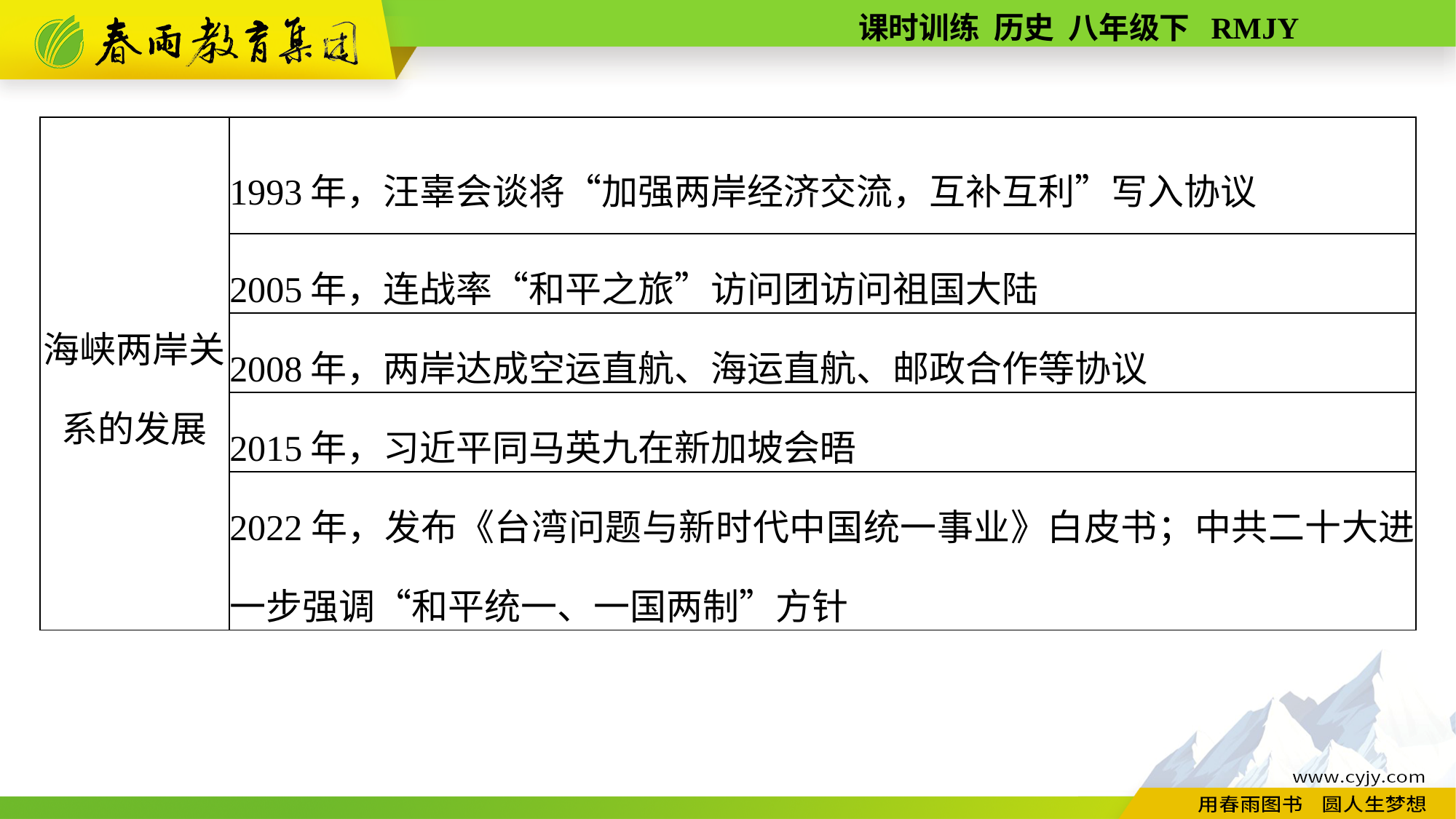

| 海峡两岸关系的发展 | 1993年，汪辜会谈将“加强两岸经济交流，互补互利”写入协议 |
| --- | --- |
|  | 2005年，连战率“和平之旅”访问团访问祖国大陆 |
|  | 2008年，两岸达成空运直航、海运直航、邮政合作等协议 |
|  | 2015年，习近平同马英九在新加坡会晤 |
|  | 2022年，发布《台湾问题与新时代中国统一事业》白皮书；中共二十大进一步强调“和平统一、一国两制”方针 |